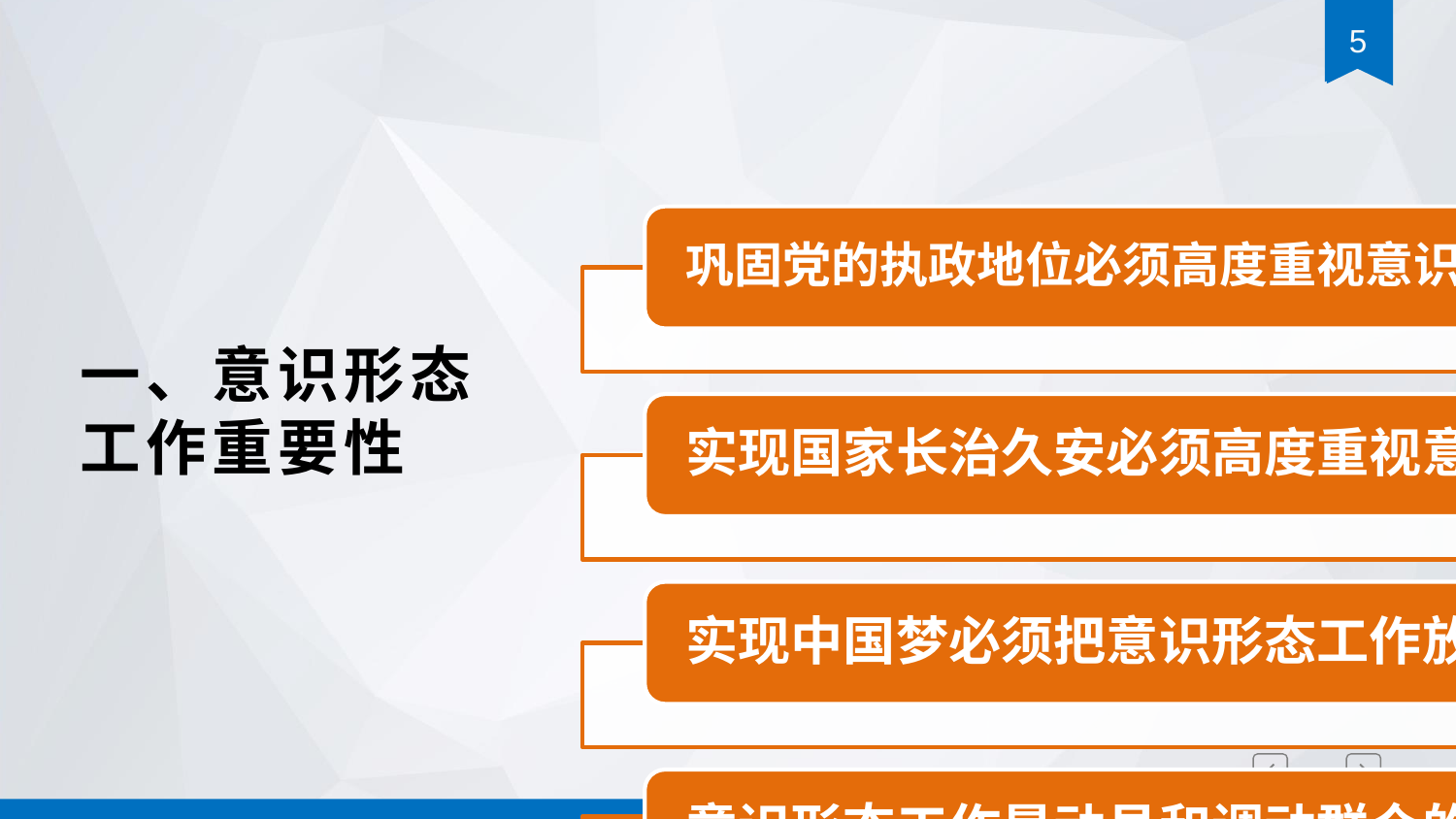

巩固党的执政地位必须高度重视意识形态工作
实现国家长治久安必须高度重视意识形态工作
实现中国梦必须把意识形态工作放到更加突出位置
意识形态工作是动员和调动群众的重要武器
一、意识形态工作重要性